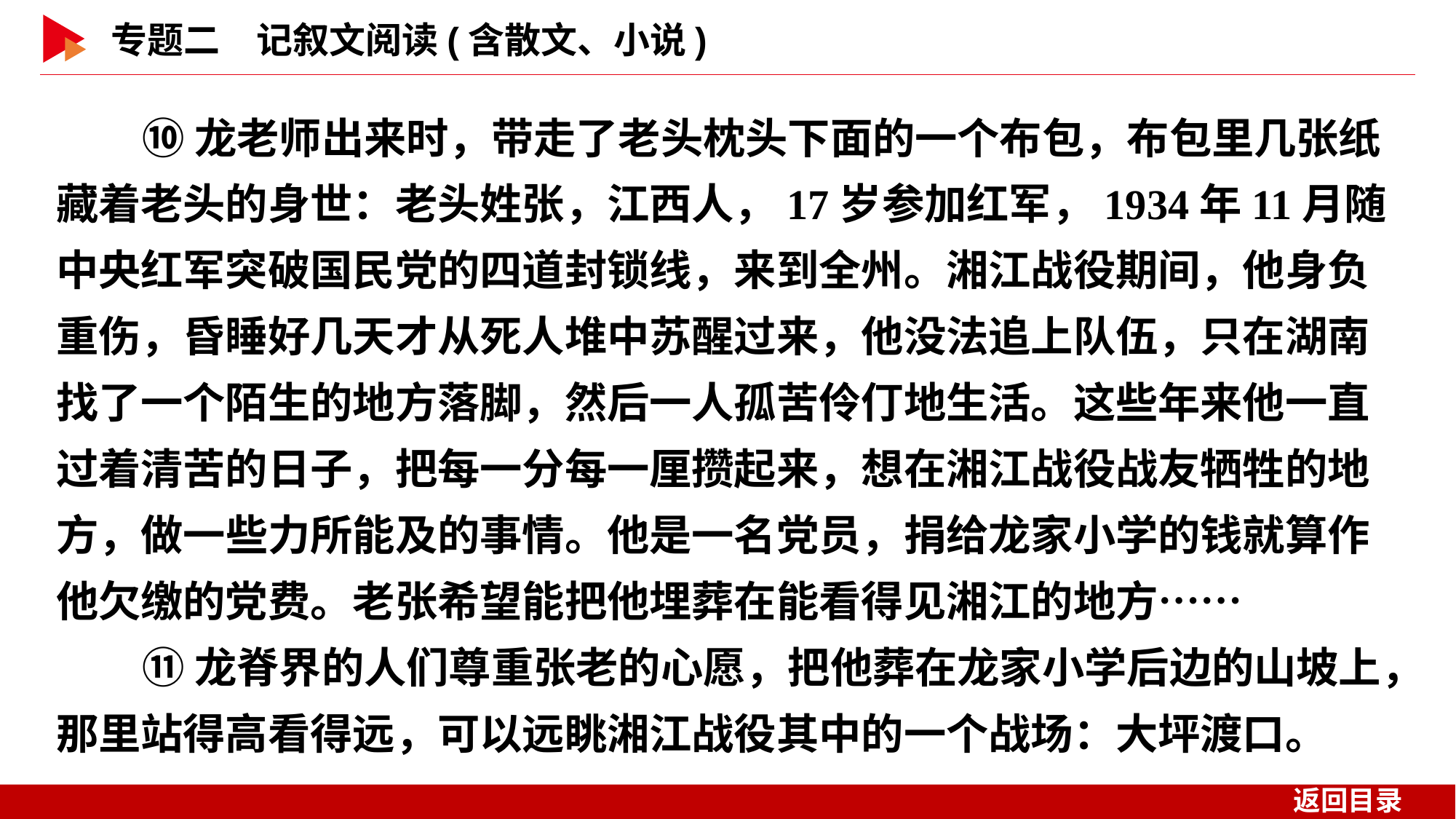

⑩龙老师出来时，带走了老头枕头下面的一个布包，布包里几张纸藏着老头的身世：老头姓张，江西人，17岁参加红军，1934年11月随中央红军突破国民党的四道封锁线，来到全州。湘江战役期间，他身负重伤，昏睡好几天才从死人堆中苏醒过来，他没法追上队伍，只在湖南找了一个陌生的地方落脚，然后一人孤苦伶仃地生活。这些年来他一直过着清苦的日子，把每一分每一厘攒起来，想在湘江战役战友牺牲的地方，做一些力所能及的事情。他是一名党员，捐给龙家小学的钱就算作他欠缴的党费。老张希望能把他埋葬在能看得见湘江的地方……
⑪龙脊界的人们尊重张老的心愿，把他葬在龙家小学后边的山坡上，那里站得高看得远，可以远眺湘江战役其中的一个战场：大坪渡口。